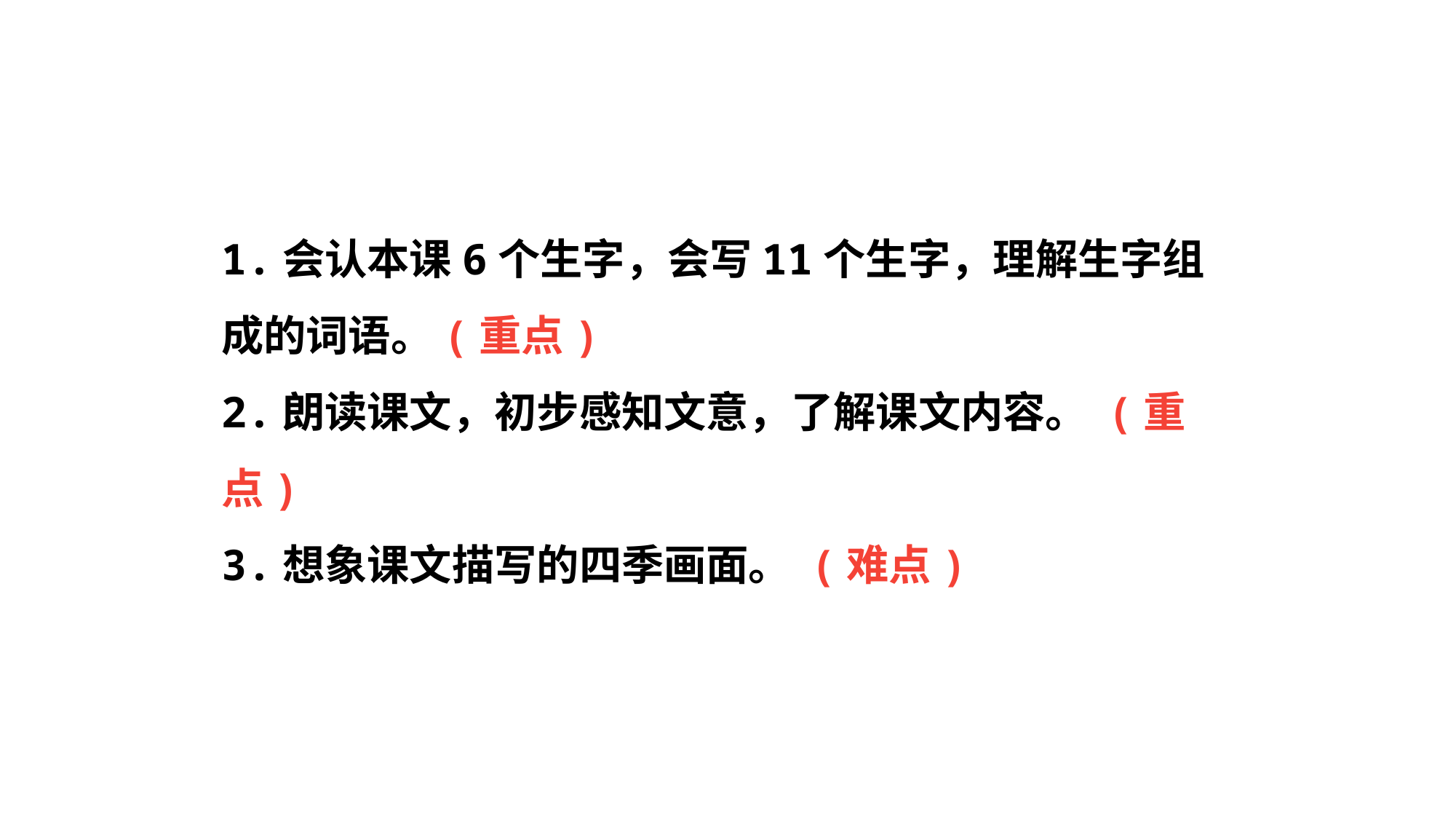

https://www.ypppt.com/
1.会认本课6个生字，会写11个生字，理解生字组成的词语。(重点)
2.朗读课文，初步感知文意，了解课文内容。 (重点)
3.想象课文描写的四季画面。 (难点)